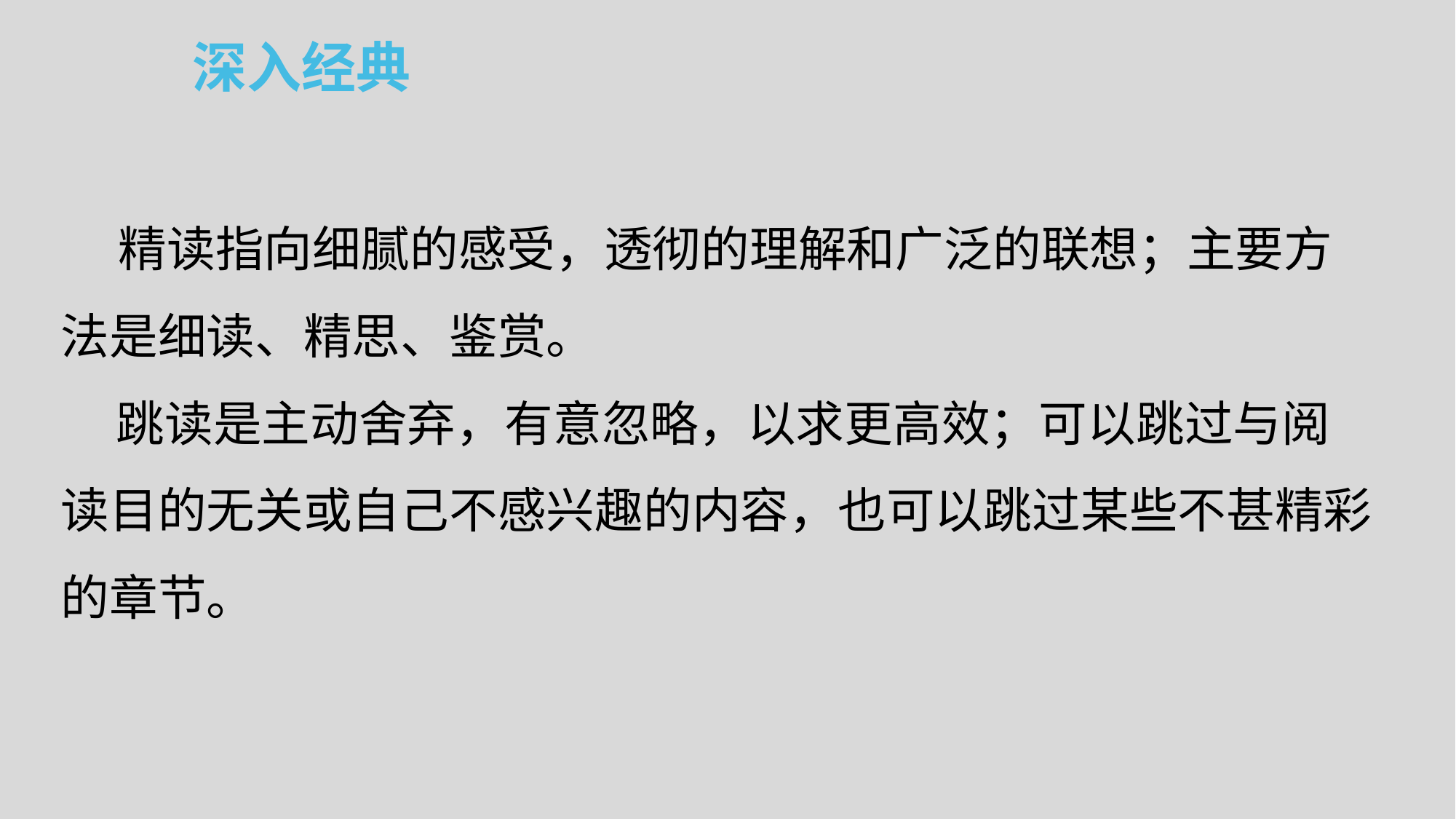

深入经典
     精读指向细腻的感受，透彻的理解和广泛的联想；主要方法是细读、精思、鉴赏。
    跳读是主动舍弃，有意忽略，以求更高效；可以跳过与阅读目的无关或自己不感兴趣的内容，也可以跳过某些不甚精彩的章节。